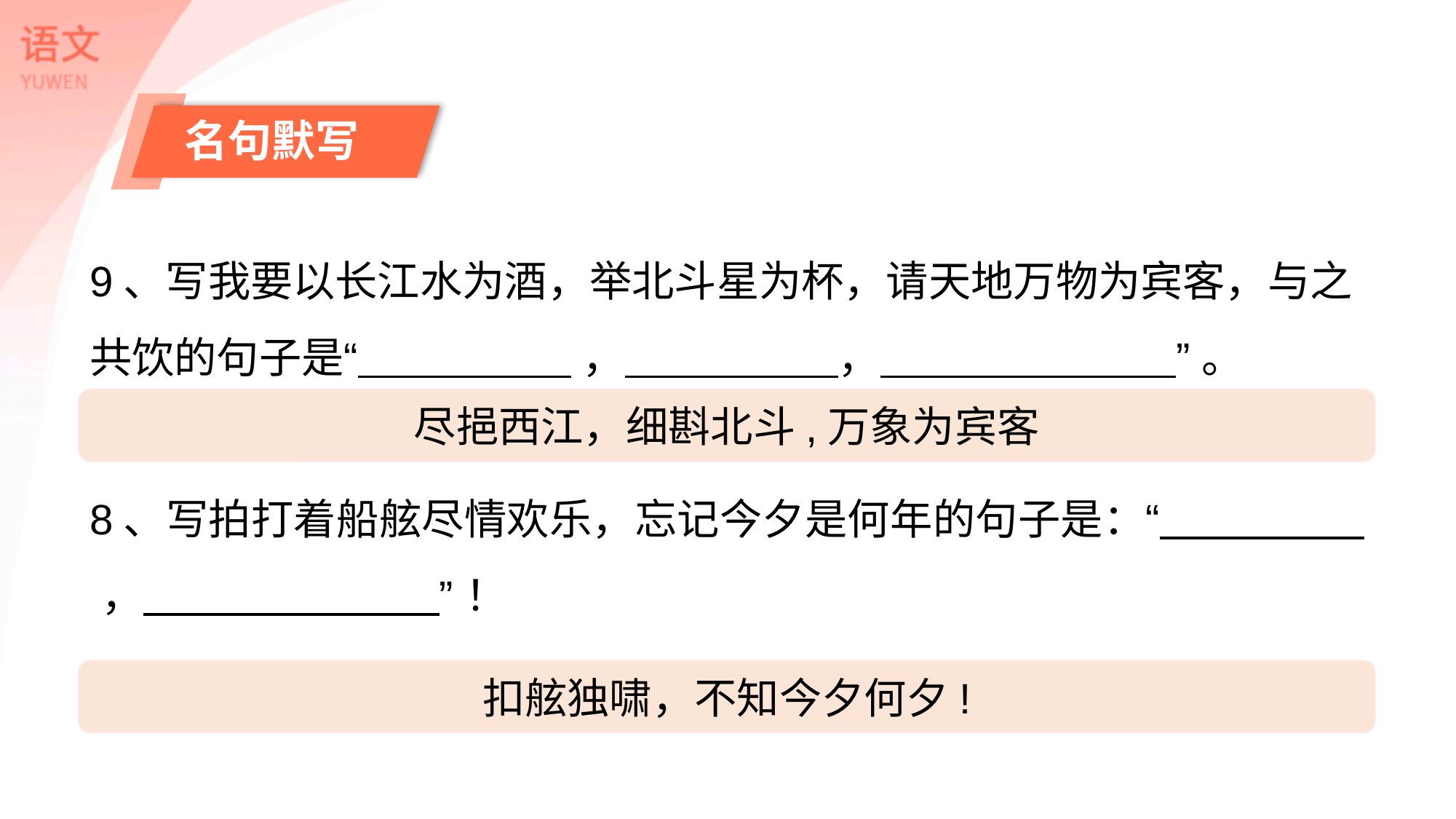

名句默写
9、写我要以长江水为酒，举北斗星为杯，请天地万物为宾客，与之共饮的句子是“                   ，                  ，                         ” 。
尽挹西江，细斟北斗,万象为宾客
8、写拍打着船舷尽情欢乐，忘记今夕是何年的句子是：“                   ，                         ” ！

扣舷独啸，不知今夕何夕!